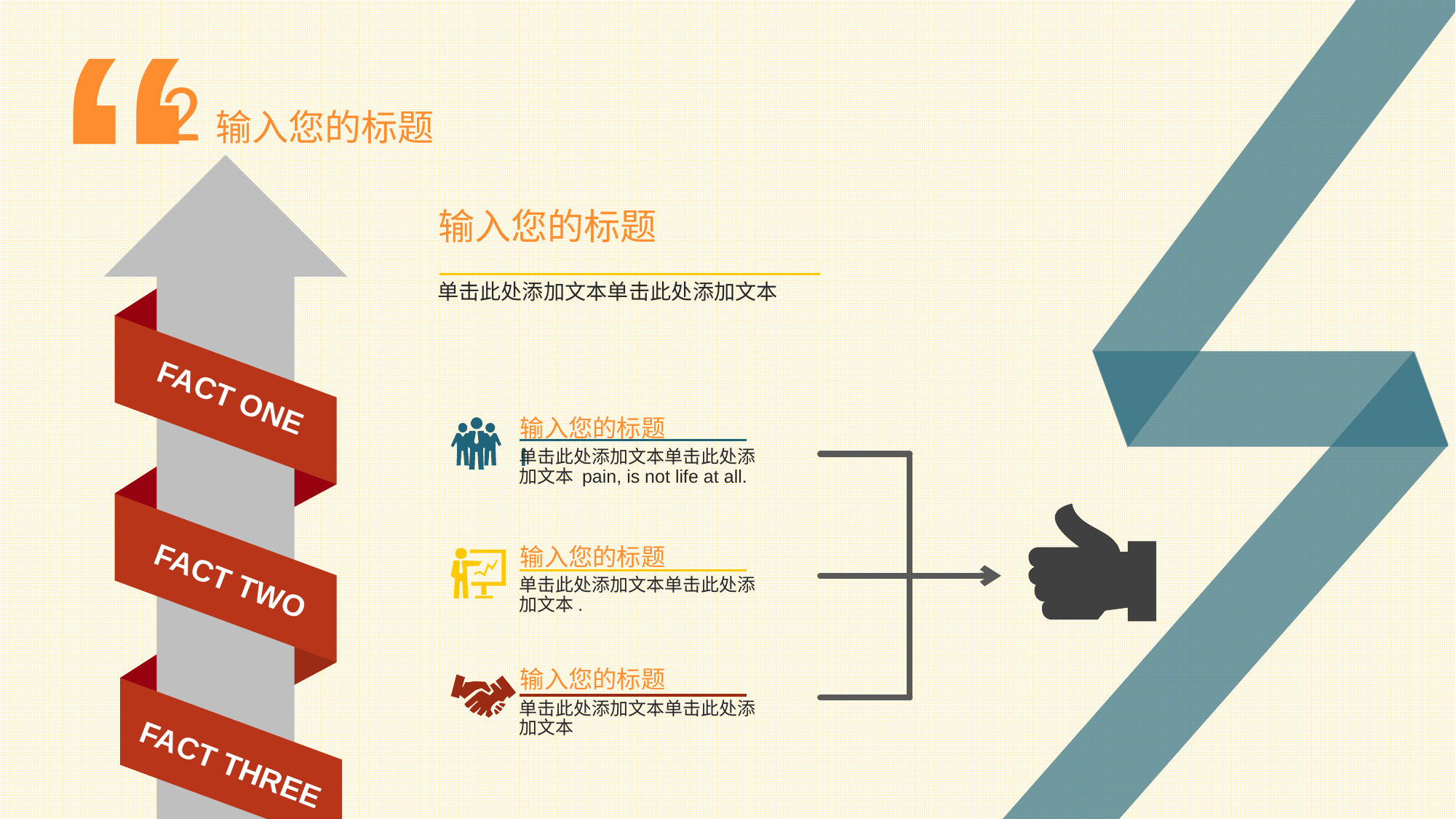

“
2 输入您的标题

输入您的标题
单击此处添加文本单击此处添加文本

FACT ONE

输入您的标题
l
单击此处添加文本单击此处添加文本 pain, is not life at all.

FACT TWO

输入您的标题
单击此处添加文本单击此处添加文本.

输入您的标题
单击此处添加文本单击此处添加文本

FACT THREE